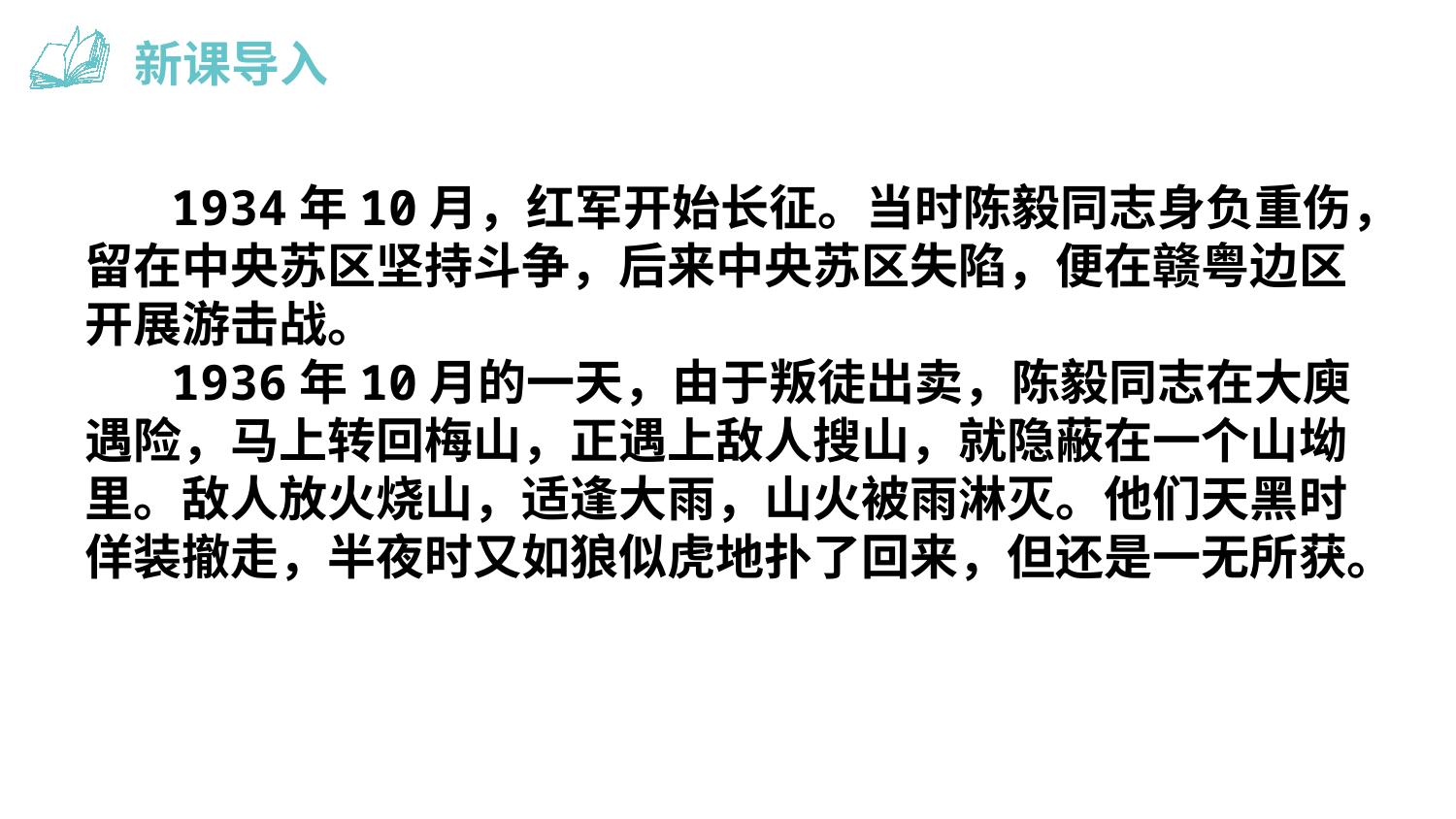

新课导入
https://www.ypppt.com/
1934年10月，红军开始长征。当时陈毅同志身负重伤，留在中央苏区坚持斗争，后来中央苏区失陷，便在赣粤边区开展游击战。
1936年10月的一天，由于叛徒出卖，陈毅同志在大庾遇险，马上转回梅山，正遇上敌人搜山，就隐蔽在一个山坳里。敌人放火烧山，适逢大雨，山火被雨淋灭。他们天黑时佯装撤走，半夜时又如狼似虎地扑了回来，但还是一无所获。